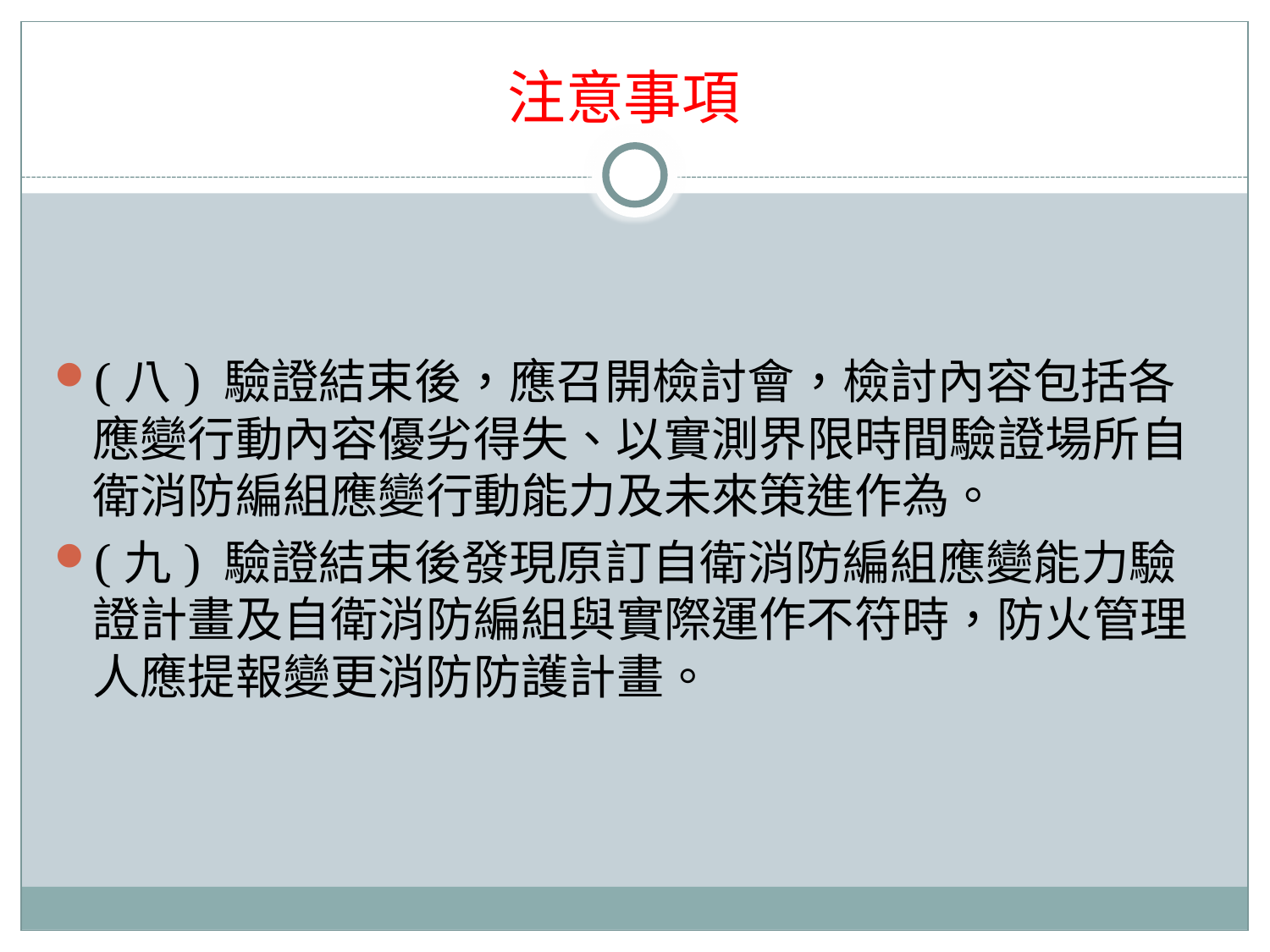

# 注意事項

(八) 驗證結束後，應召開檢討會，檢討內容包括各應變行動內容優劣得失、以實測界限時間驗證場所自衛消防編組應變行動能力及未來策進作為。
(九) 驗證結束後發現原訂自衛消防編組應變能力驗證計畫及自衛消防編組與實際運作不符時，防火管理人應提報變更消防防護計畫。